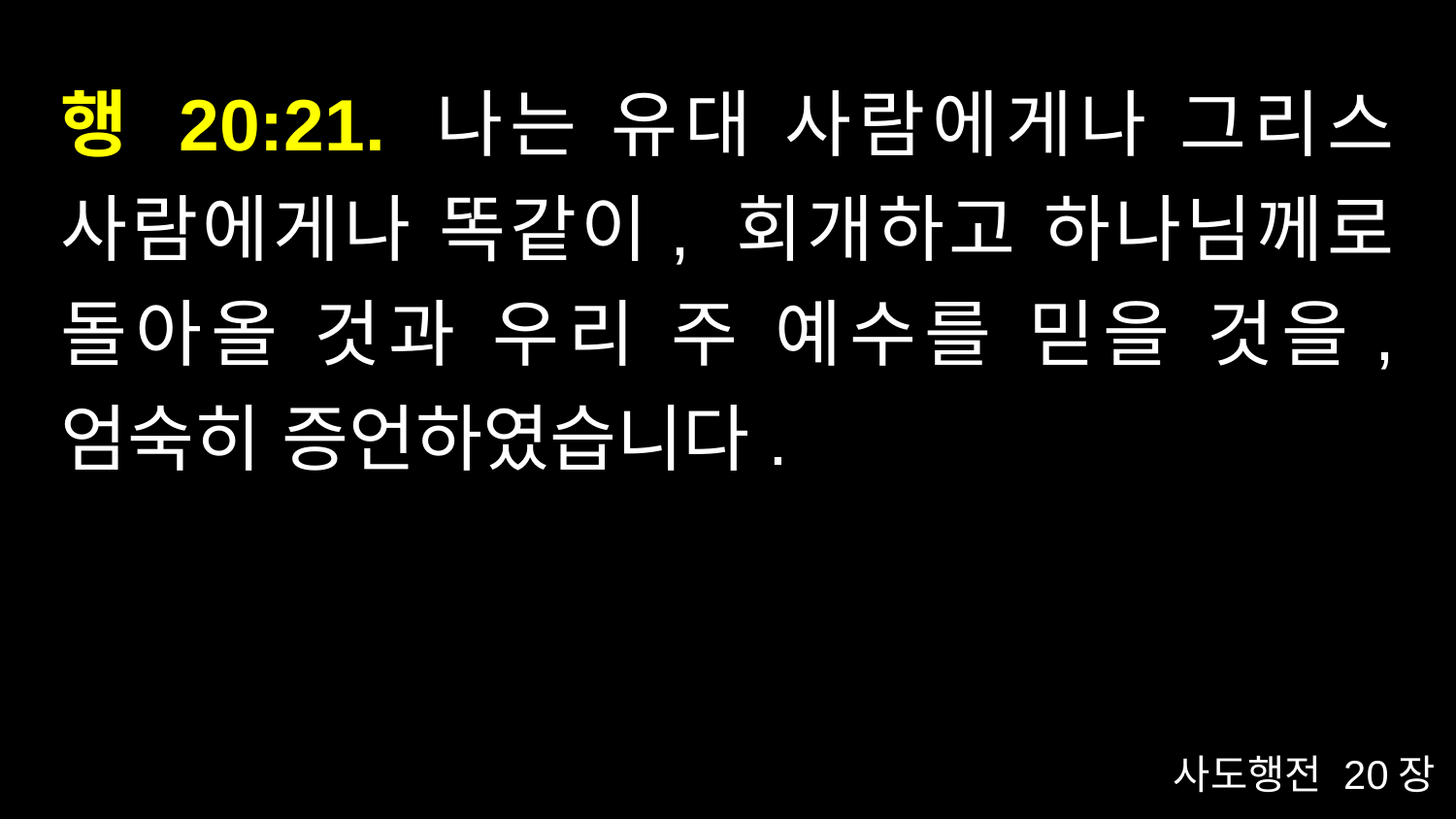

# 행 20:21. 나는 유대 사람에게나 그리스 사람에게나 똑같이, 회개하고 하나님께로 돌아올 것과 우리 주 예수를 믿을 것을, 엄숙히 증언하였습니다.
사도행전 20장